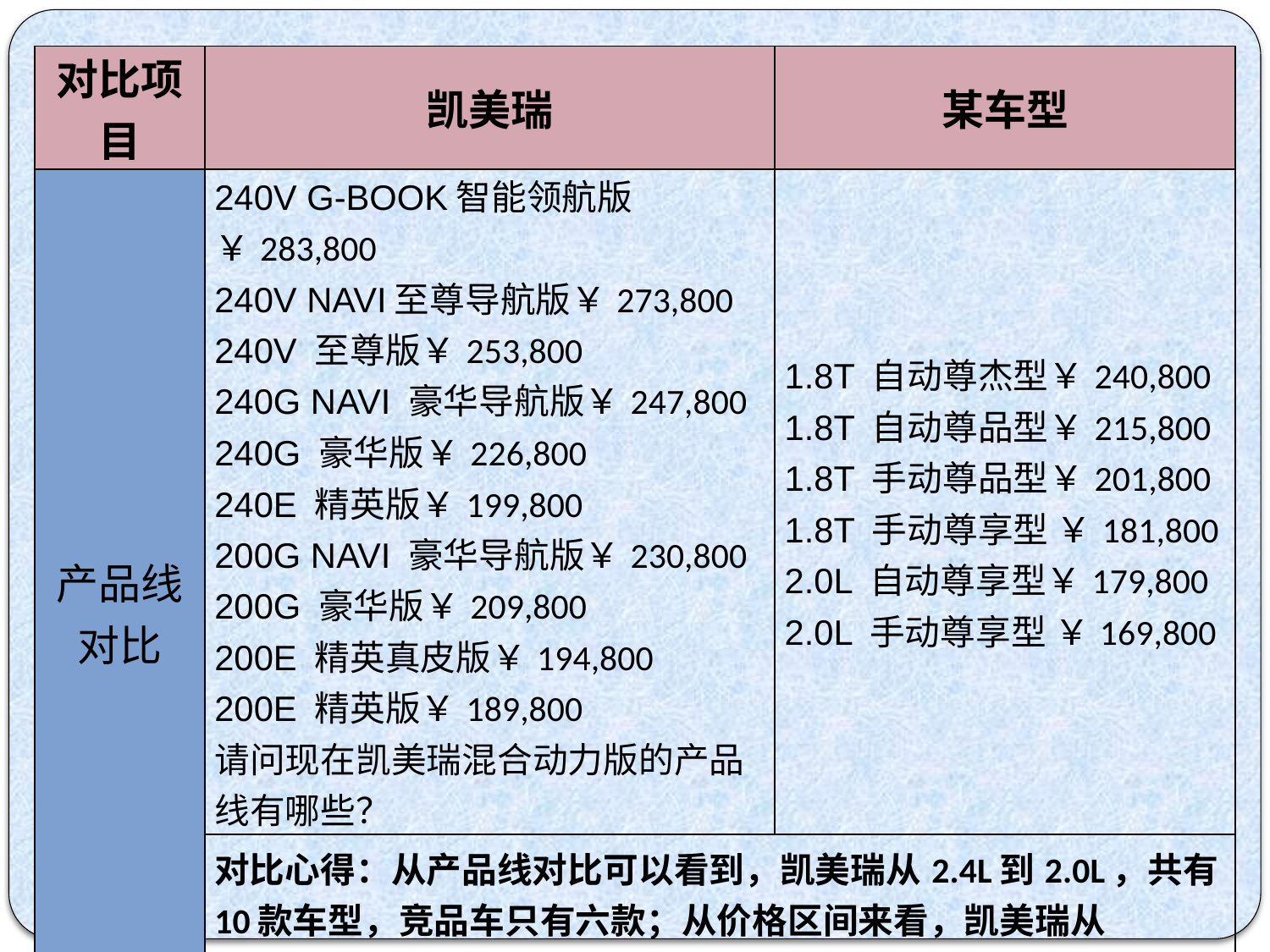

| 对比项目 | 凯美瑞 | 某车型 |
| --- | --- | --- |
| 产品线对比 | 240V G-BOOK智能领航版￥283,800 240V NAVI至尊导航版￥273,800 240V 至尊版￥253,800 240G NAVI 豪华导航版￥247,800 240G 豪华版￥226,800 240E 精英版￥199,800 200G NAVI 豪华导航版￥230,800 200G 豪华版￥209,800 200E 精英真皮版￥194,800 200E 精英版￥189,800 请问现在凯美瑞混合动力版的产品线有哪些？ | 1.8T 自动尊杰型￥240,800 1.8T 自动尊品型￥215,800 1.8T 手动尊品型￥201,800 1.8T 手动尊享型 ￥181,800 2.0L 自动尊享型￥179,800 2.0L 手动尊享型 ￥169,800 |
|  | 对比心得：从产品线对比可以看到，凯美瑞从2.4L到2.0L，共有10款车型，竞品车只有六款；从价格区间来看，凯美瑞从283,800到189,800，可选择范围广；竞品车6款车型，价格从240,800到169,800，选择范围较窄。 |  |